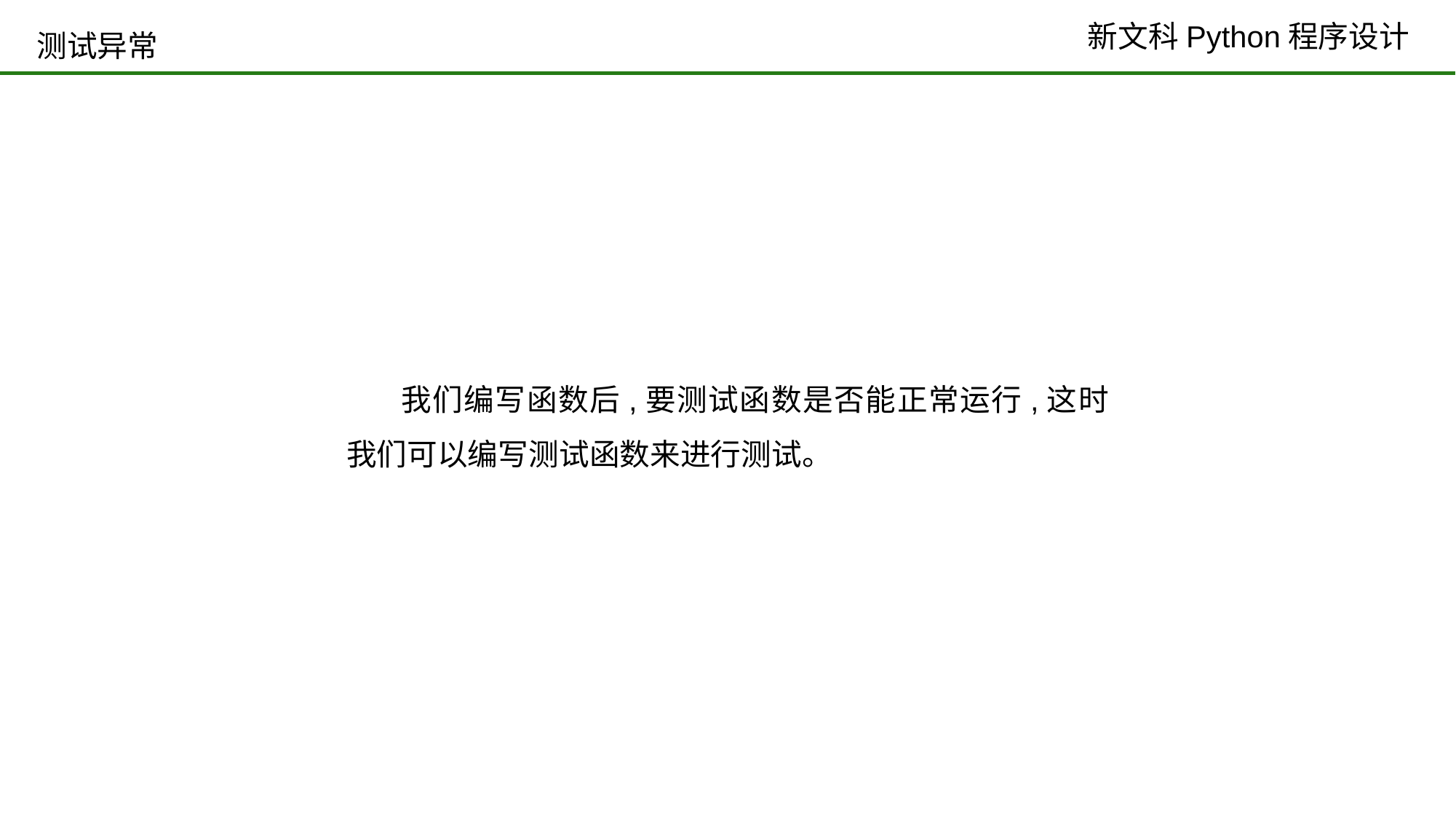

# 测试异常
我们编写函数后,要测试函数是否能正常运行,这时我们可以编写测试函数来进行测试。